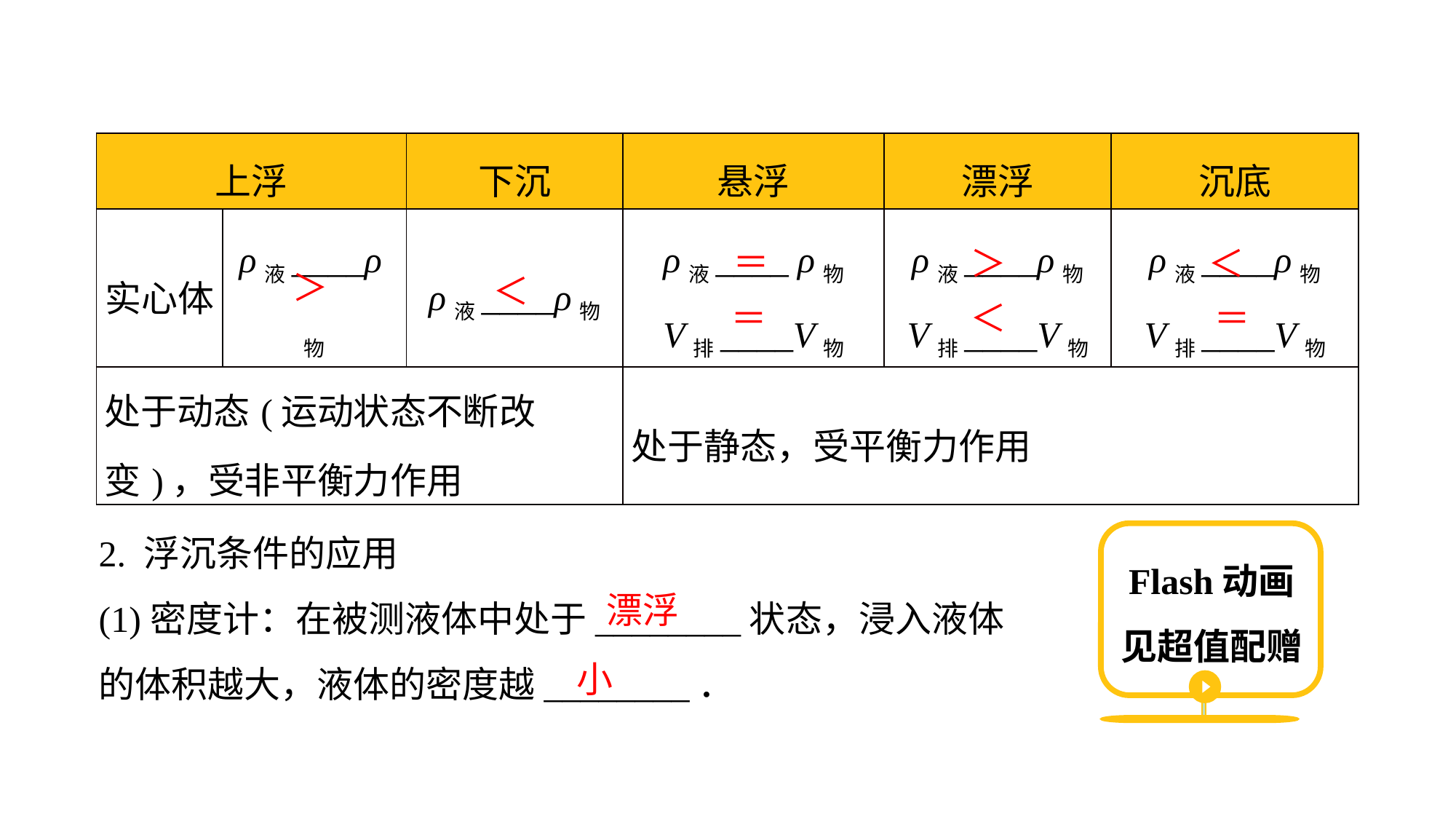

| 上浮 |  | 下沉 | 悬浮 | 漂浮 | 沉底 |
| --- | --- | --- | --- | --- | --- |
| 实心体 | ρ液\_\_\_\_ρ物 | ρ液\_\_\_\_ρ物 | ρ液\_\_\_\_ ρ物 V排\_\_\_\_V物 | ρ液\_\_\_\_ρ物 V排\_\_\_\_V物 | ρ液\_\_\_\_ρ物 V排\_\_\_\_V物 |
| 处于动态(运动状态不断改变)，受非平衡力作用 |  |  | 处于静态，受平衡力作用 |  |  |
＝
＞
＜
＞
＜
＝
＜
＝
2. 浮沉条件的应用
(1)密度计：在被测液体中处于________状态，浸入液体的体积越大，液体的密度越________．

Flash动画见超值配赠

漂浮
小